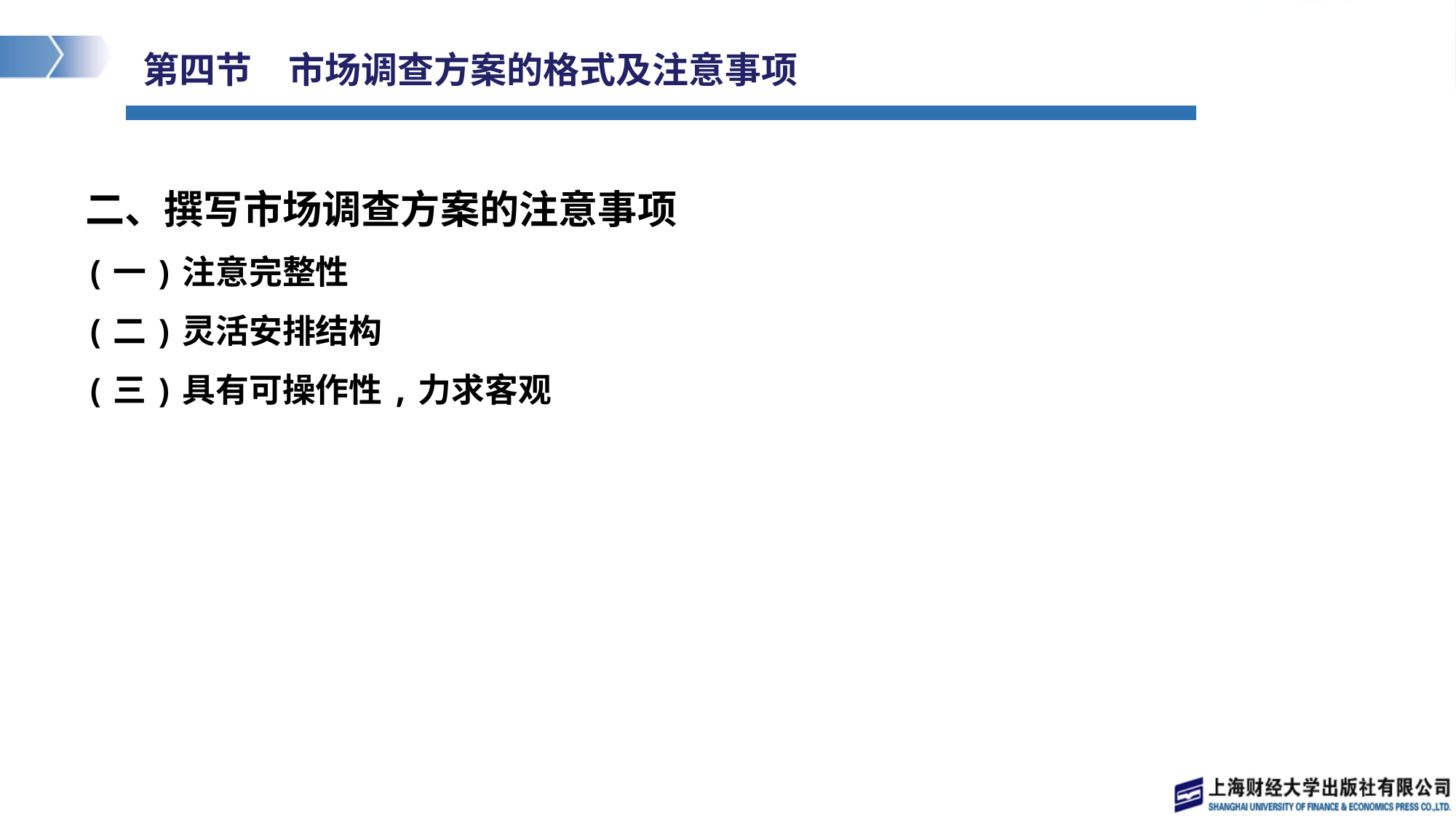

# 第四节　市场调查方案的格式及注意事项
二、撰写市场调查方案的注意事项
(一)注意完整性
(二)灵活安排结构
(三)具有可操作性,力求客观